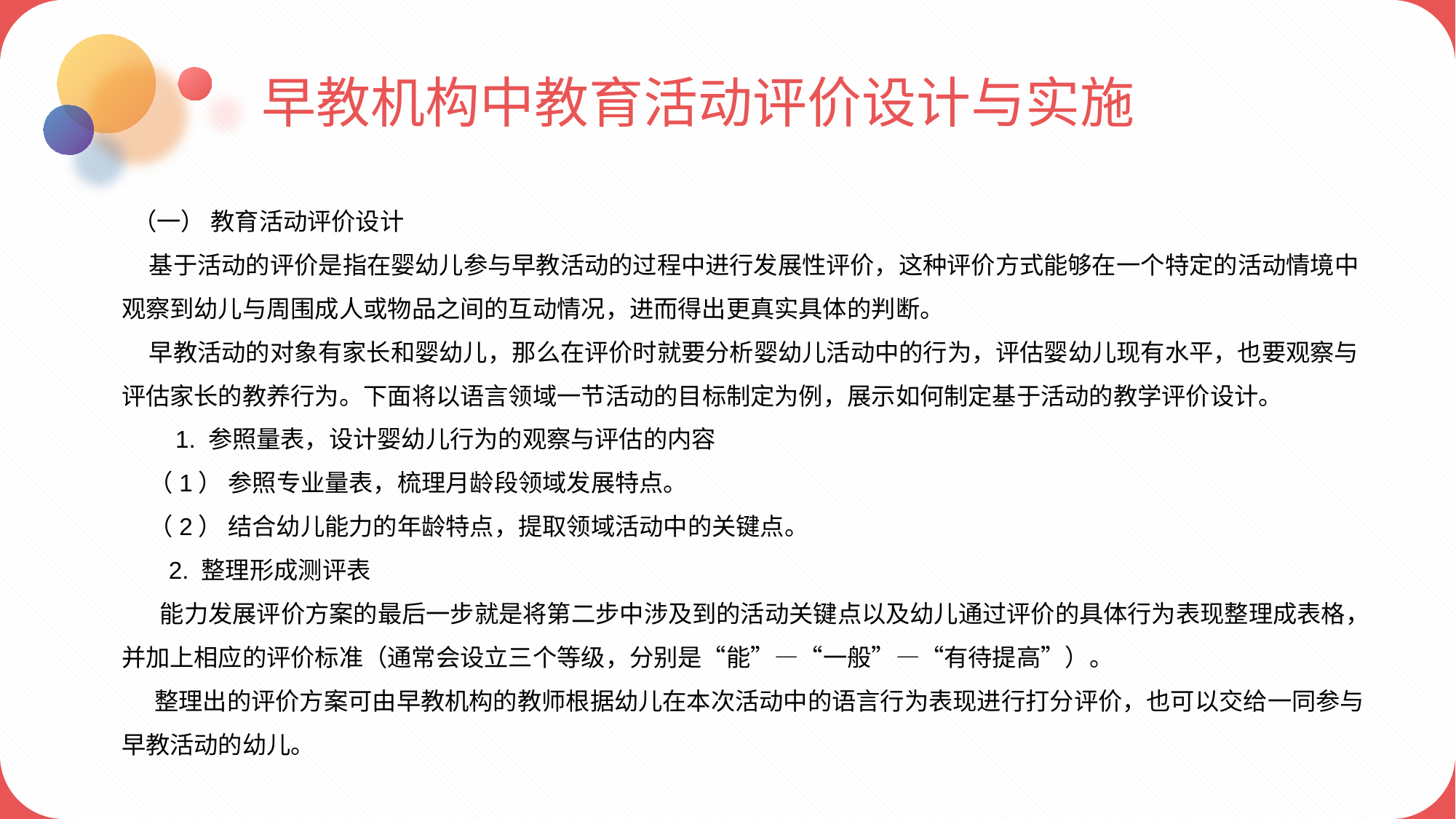

早教机构中教育活动评价设计与实施
 （一） 教育活动评价设计
    基于活动的评价是指在婴幼儿参与早教活动的过程中进行发展性评价，这种评价方式能够在一个特定的活动情境中观察到幼儿与周围成人或物品之间的互动情况，进而得出更真实具体的判断。
    早教活动的对象有家长和婴幼儿，那么在评价时就要分析婴幼儿活动中的行为，评估婴幼儿现有水平，也要观察与评估家长的教养行为。下面将以语言领域一节活动的目标制定为例，展示如何制定基于活动的教学评价设计。
        1. 参照量表，设计婴幼儿行为的观察与评估的内容
    （1） 参照专业量表，梳理月龄段领域发展特点。
    （2） 结合幼儿能力的年龄特点，提取领域活动中的关键点。
       2. 整理形成测评表
      能力发展评价方案的最后一步就是将第二步中涉及到的活动关键点以及幼儿通过评价的具体行为表现整理成表格，并加上相应的评价标准（通常会设立三个等级，分别是“能”—“一般”—“有待提高”）。
     整理出的评价方案可由早教机构的教师根据幼儿在本次活动中的语言行为表现进行打分评价，也可以交给一同参与早教活动的幼儿。